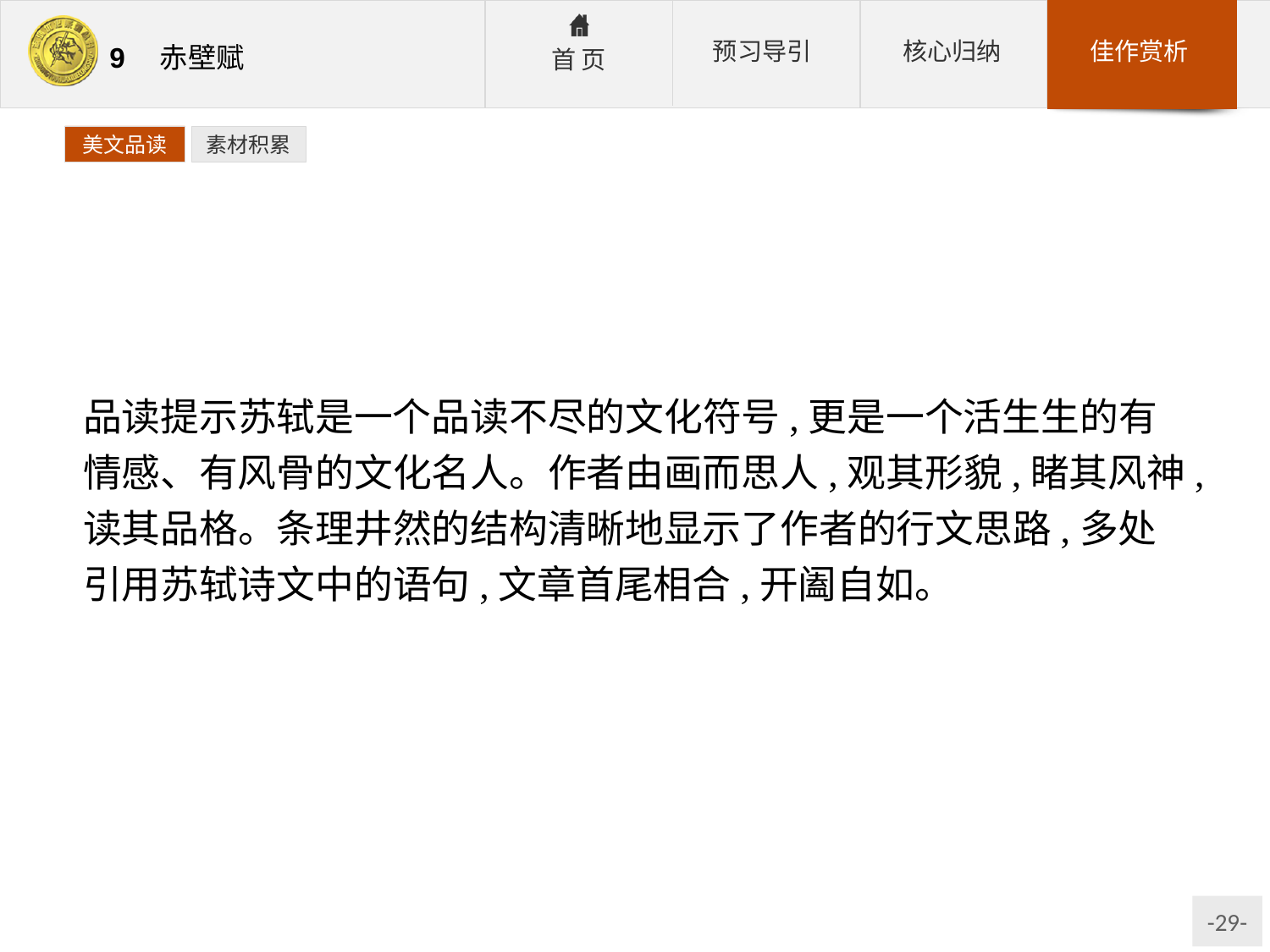

美文品读
素材积累
品读提示苏轼是一个品读不尽的文化符号,更是一个活生生的有情感、有风骨的文化名人。作者由画而思人,观其形貌,睹其风神,读其品格。条理井然的结构清晰地显示了作者的行文思路,多处引用苏轼诗文中的语句,文章首尾相合,开阖自如。